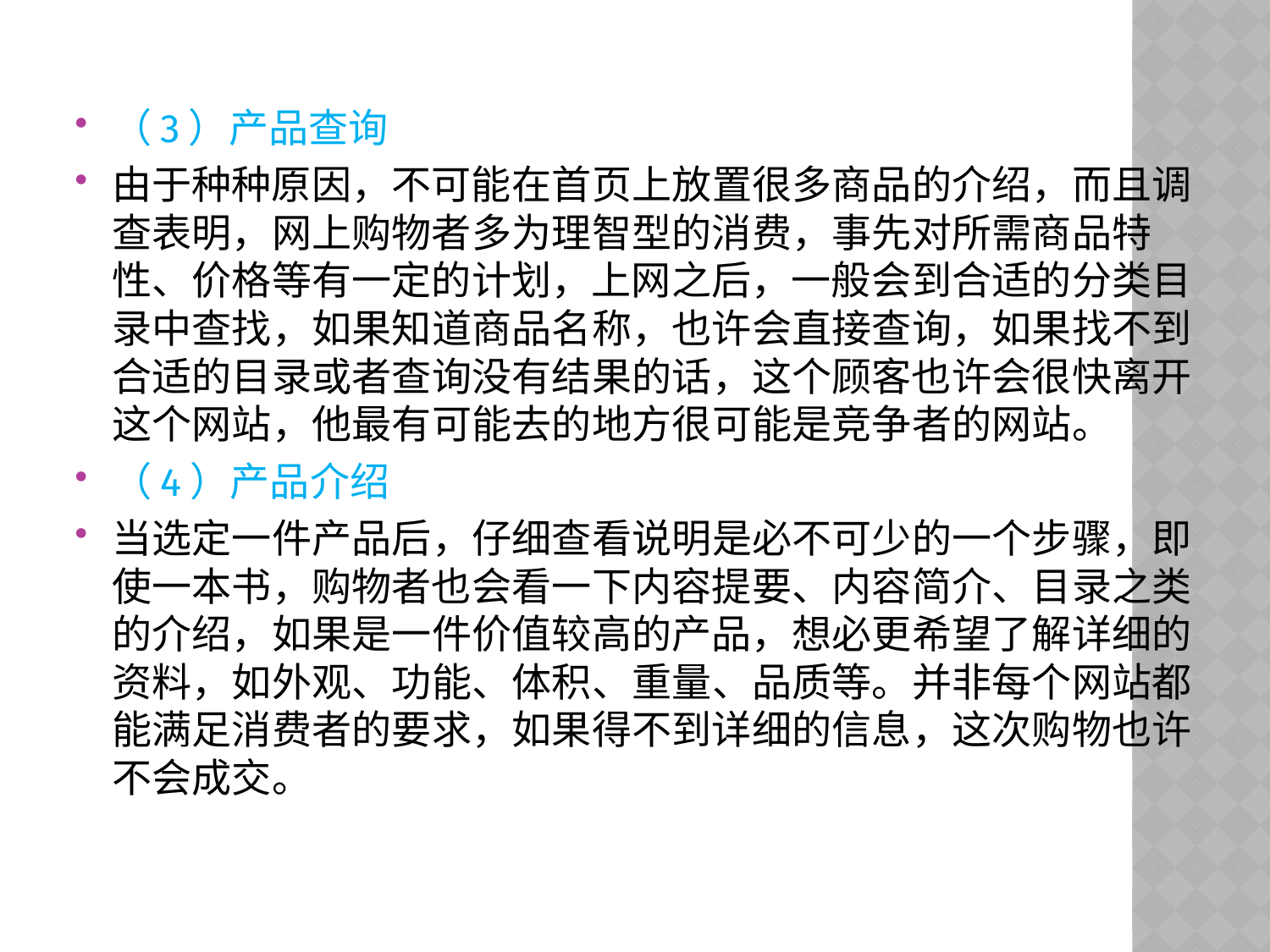

（3）产品查询
由于种种原因，不可能在首页上放置很多商品的介绍，而且调查表明，网上购物者多为理智型的消费，事先对所需商品特性、价格等有一定的计划，上网之后，一般会到合适的分类目录中查找，如果知道商品名称，也许会直接查询，如果找不到合适的目录或者查询没有结果的话，这个顾客也许会很快离开这个网站，他最有可能去的地方很可能是竞争者的网站。
（4）产品介绍
当选定一件产品后，仔细查看说明是必不可少的一个步骤，即使一本书，购物者也会看一下内容提要、内容简介、目录之类的介绍，如果是一件价值较高的产品，想必更希望了解详细的资料，如外观、功能、体积、重量、品质等。并非每个网站都能满足消费者的要求，如果得不到详细的信息，这次购物也许不会成交。